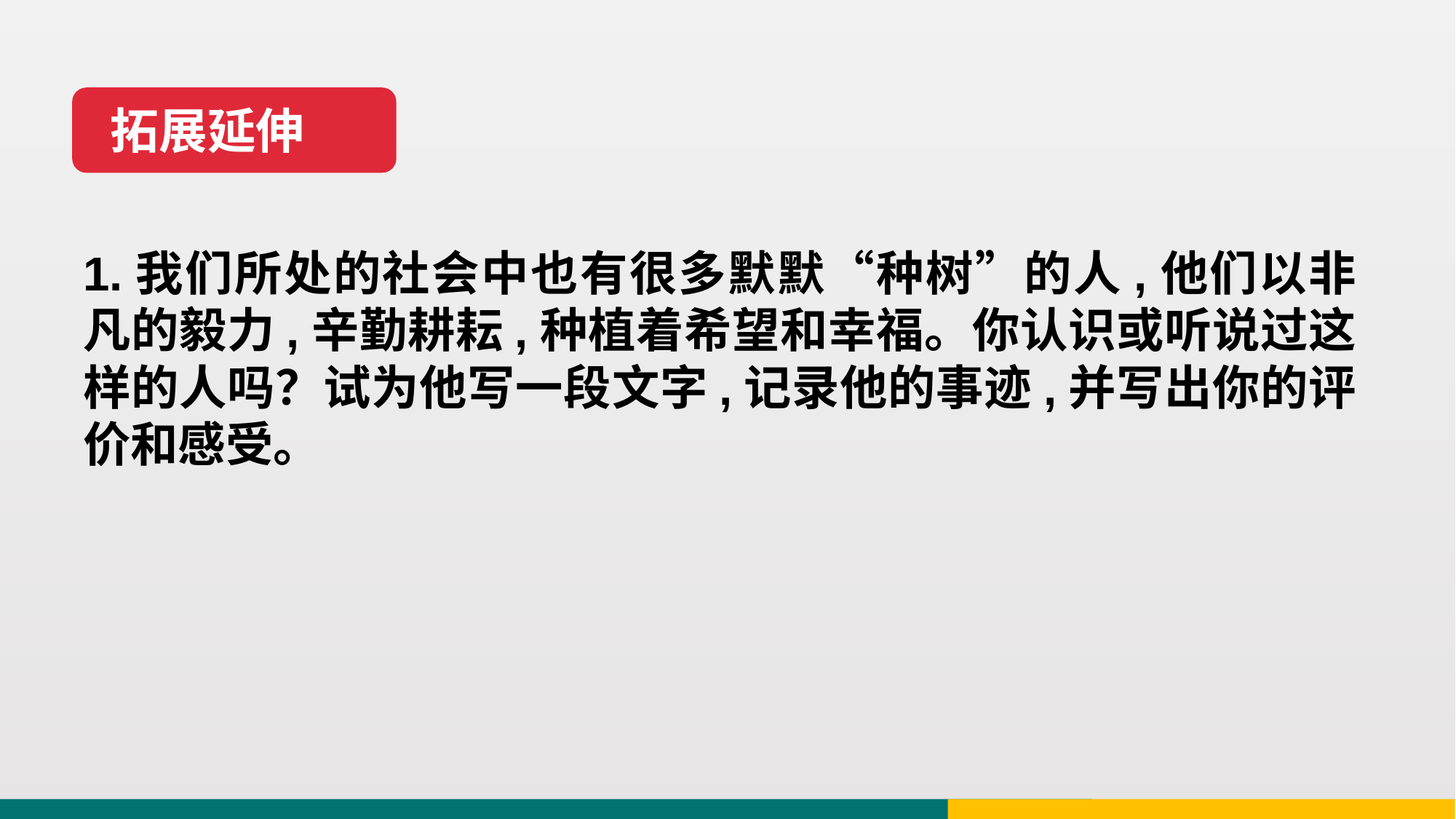

拓展延伸
1.我们所处的社会中也有很多默默“种树”的人,他们以非凡的毅力,辛勤耕耘,种植着希望和幸福。你认识或听说过这样的人吗？试为他写一段文字,记录他的事迹,并写出你的评价和感受。